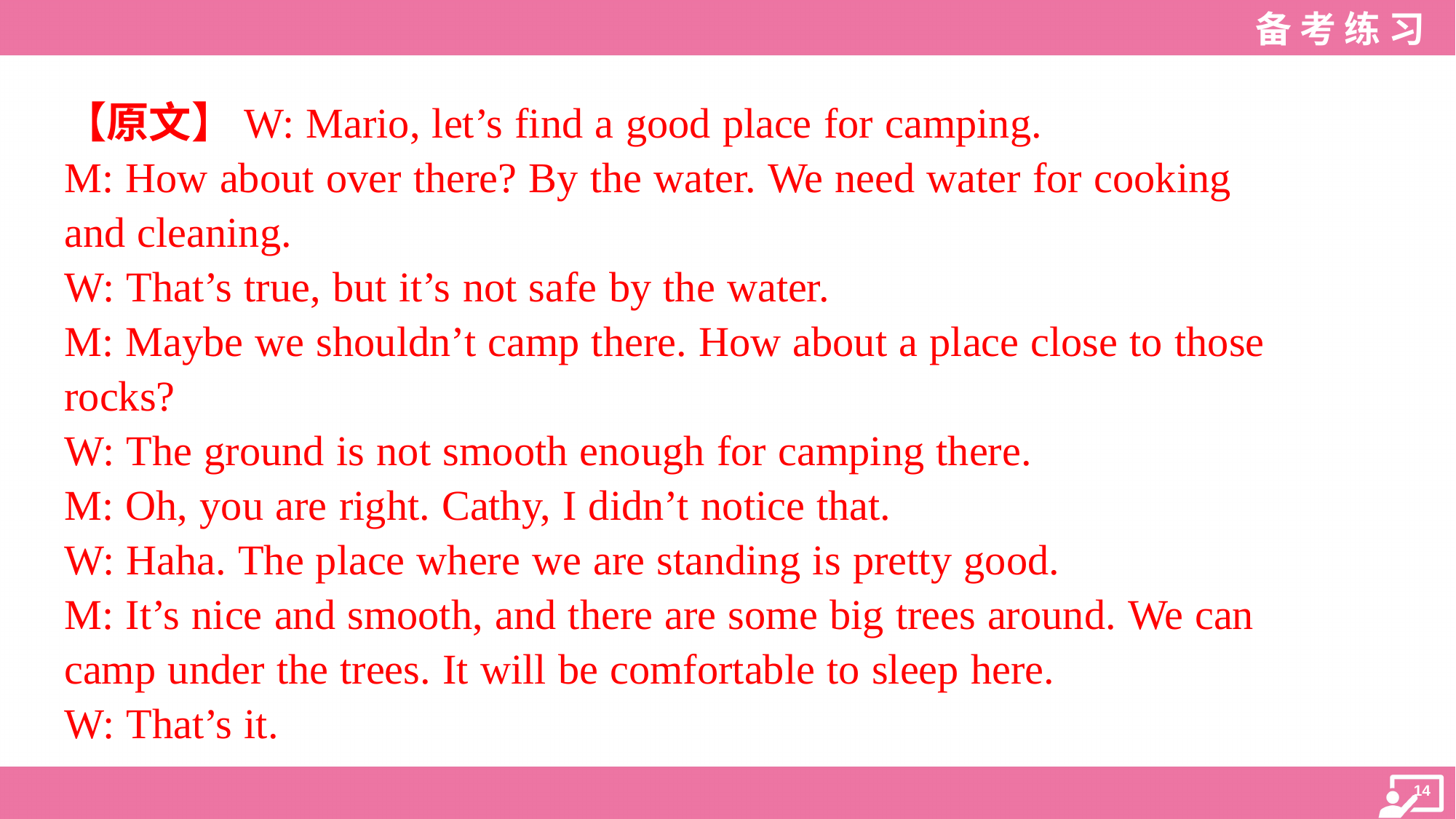

【原文】W: Mario, let’s find a good place for camping.
M: How about over there? By the water. We need water for cooking
and cleaning.
W: That’s true, but it’s not safe by the water.
M: Maybe we shouldn’t camp there. How about a place close to those
rocks?
W: The ground is not smooth enough for camping there.
M: Oh, you are right. Cathy, I didn’t notice that.
W: Haha. The place where we are standing is pretty good.
M: It’s nice and smooth, and there are some big trees around. We can
camp under the trees. It will be comfortable to sleep here.
W: That’s it.